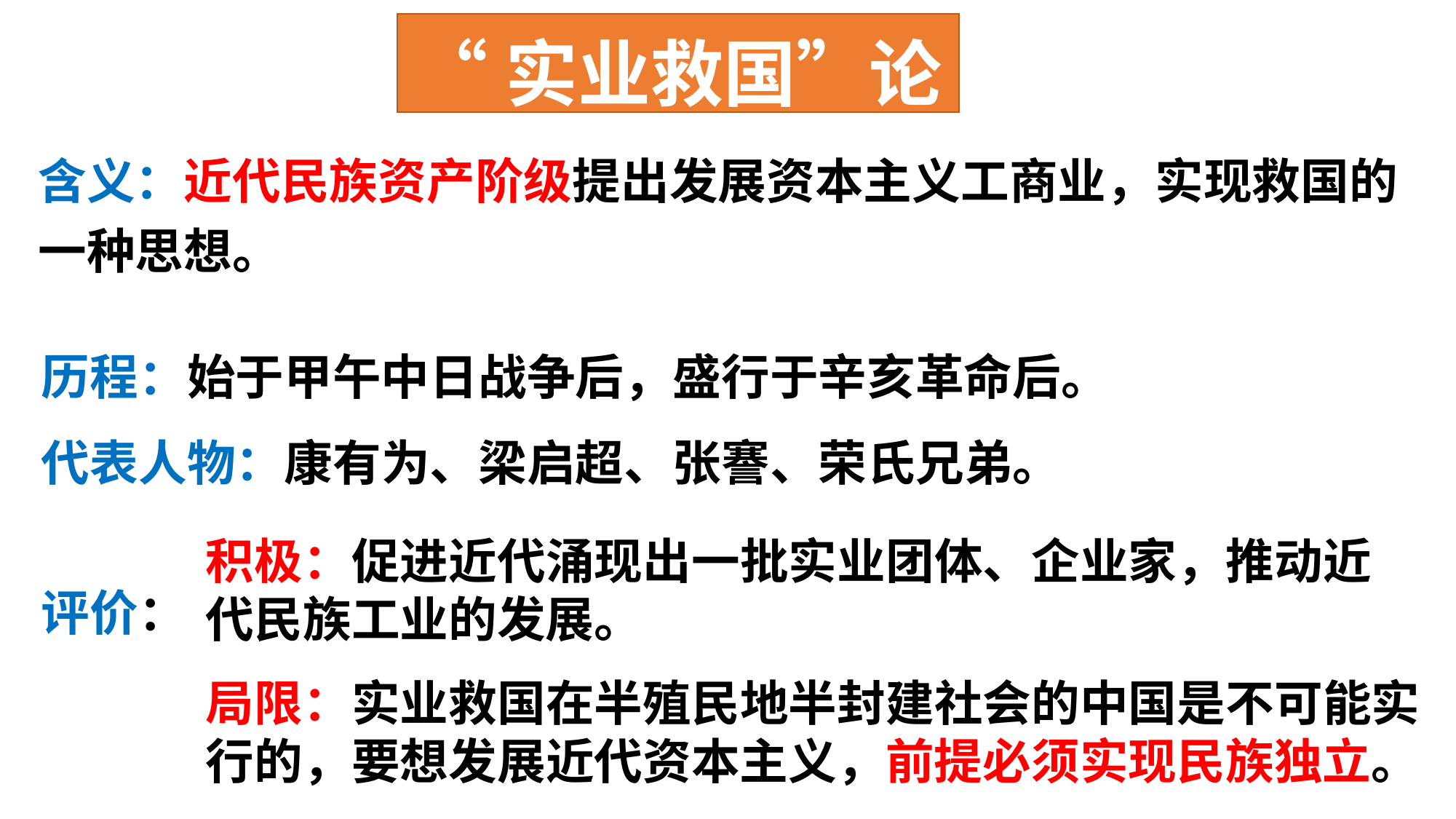

“实业救国”论
含义：近代民族资产阶级提出发展资本主义工商业，实现救国的一种思想。
历程：始于甲午中日战争后，盛行于辛亥革命后。
代表人物：康有为、梁启超、张謇、荣氏兄弟。
积极：促进近代涌现出一批实业团体、企业家，推动近代民族工业的发展。
评价：
局限：实业救国在半殖民地半封建社会的中国是不可能实行的，要想发展近代资本主义，前提必须实现民族独立。